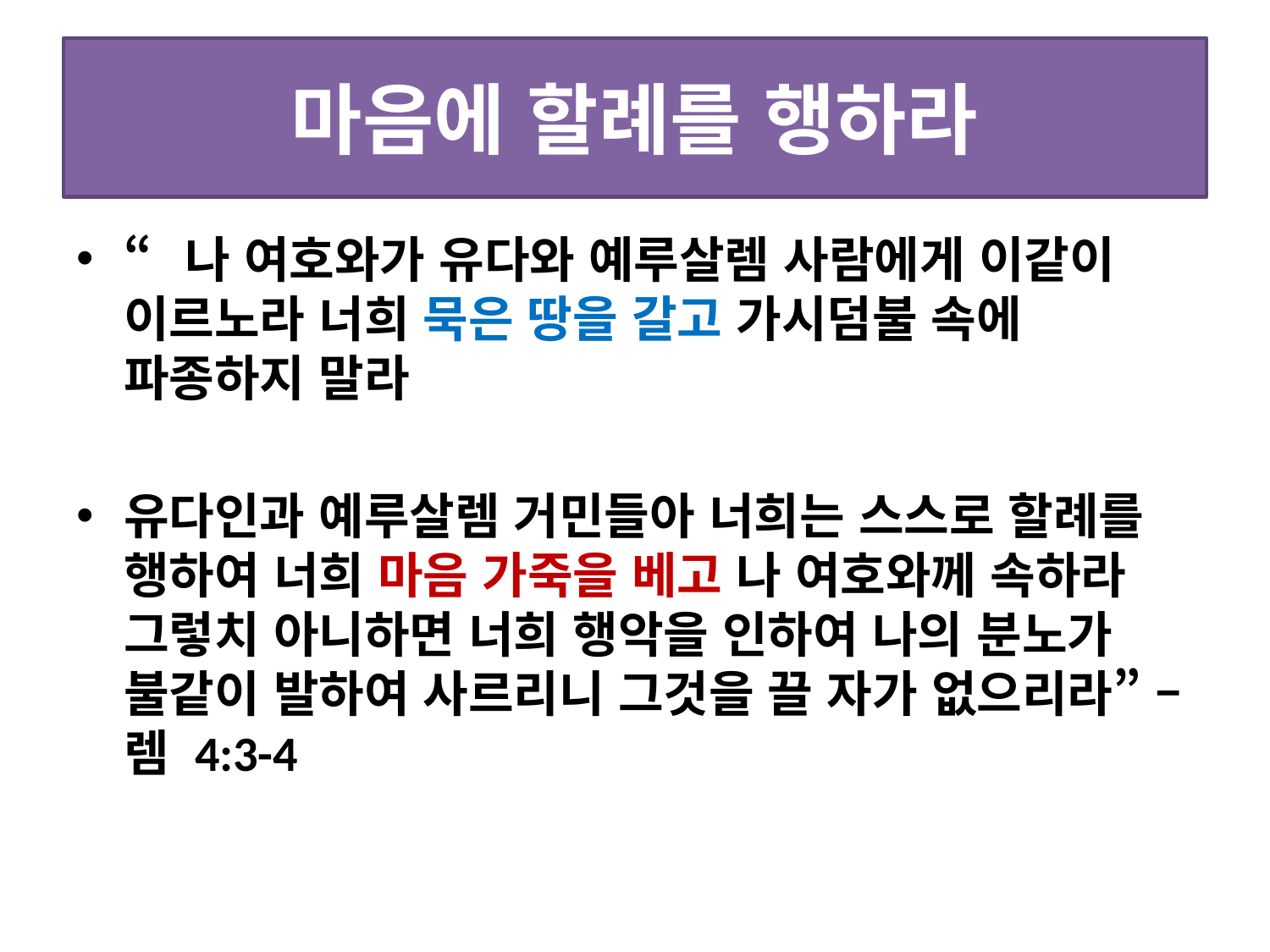

# 마음에 할례를 행하라
“나 여호와가 유다와 예루살렘 사람에게 이같이 이르노라 너희 묵은 땅을 갈고 가시덤불 속에 파종하지 말라

유다인과 예루살렘 거민들아 너희는 스스로 할례를 행하여 너희 마음 가죽을 베고 나 여호와께 속하라 그렇치 아니하면 너희 행악을 인하여 나의 분노가 불같이 발하여 사르리니 그것을 끌 자가 없으리라” – 렘 4:3-4